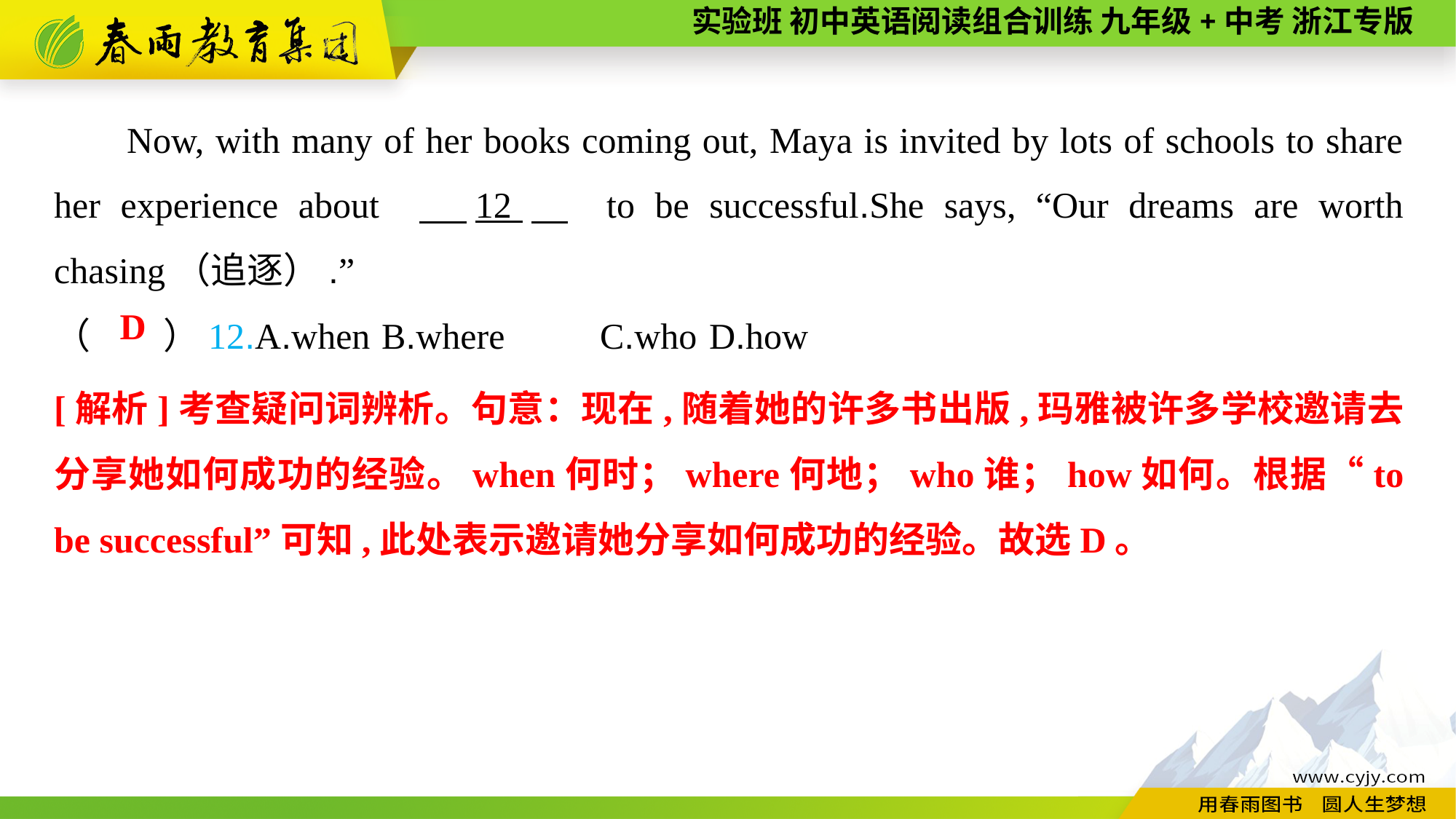

Now, with many of her books coming out, Maya is invited by lots of schools to share her experience about 　12　 to be successful.She says, “Our dreams are worth chasing（追逐）.”
（　　）12.A.when	B.where	C.who	D.how
D
[解析]考查疑问词辨析。句意：现在,随着她的许多书出版,玛雅被许多学校邀请去分享她如何成功的经验。when何时；where何地；who谁；how如何。根据“to be successful”可知,此处表示邀请她分享如何成功的经验。故选D。